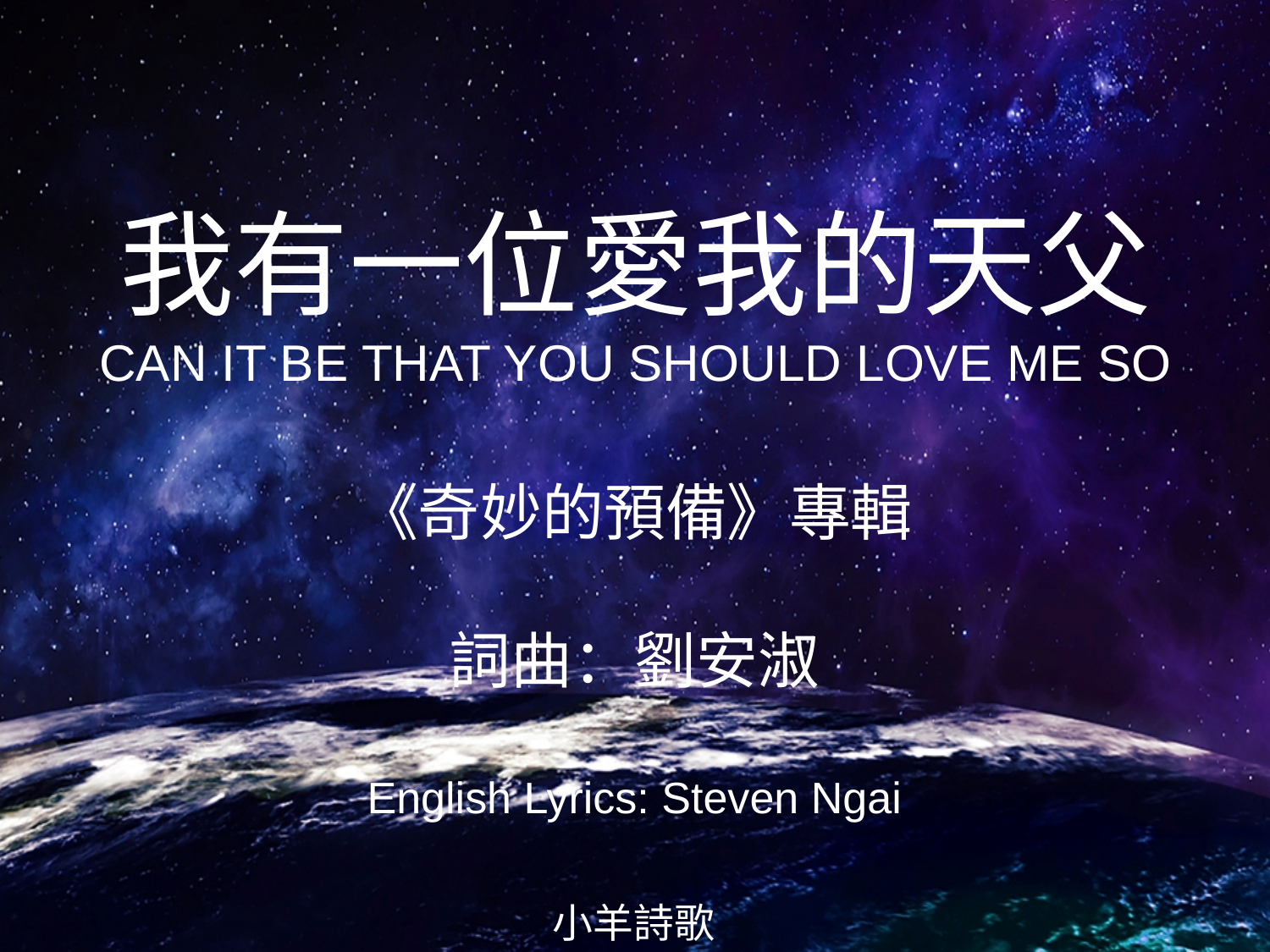

我有一位愛我的天父
CAN IT BE THAT YOU SHOULD LOVE ME SO

# 《奇妙的預備》專輯 詞曲：劉安淑 English Lyrics: Steven Ngai
小羊詩歌